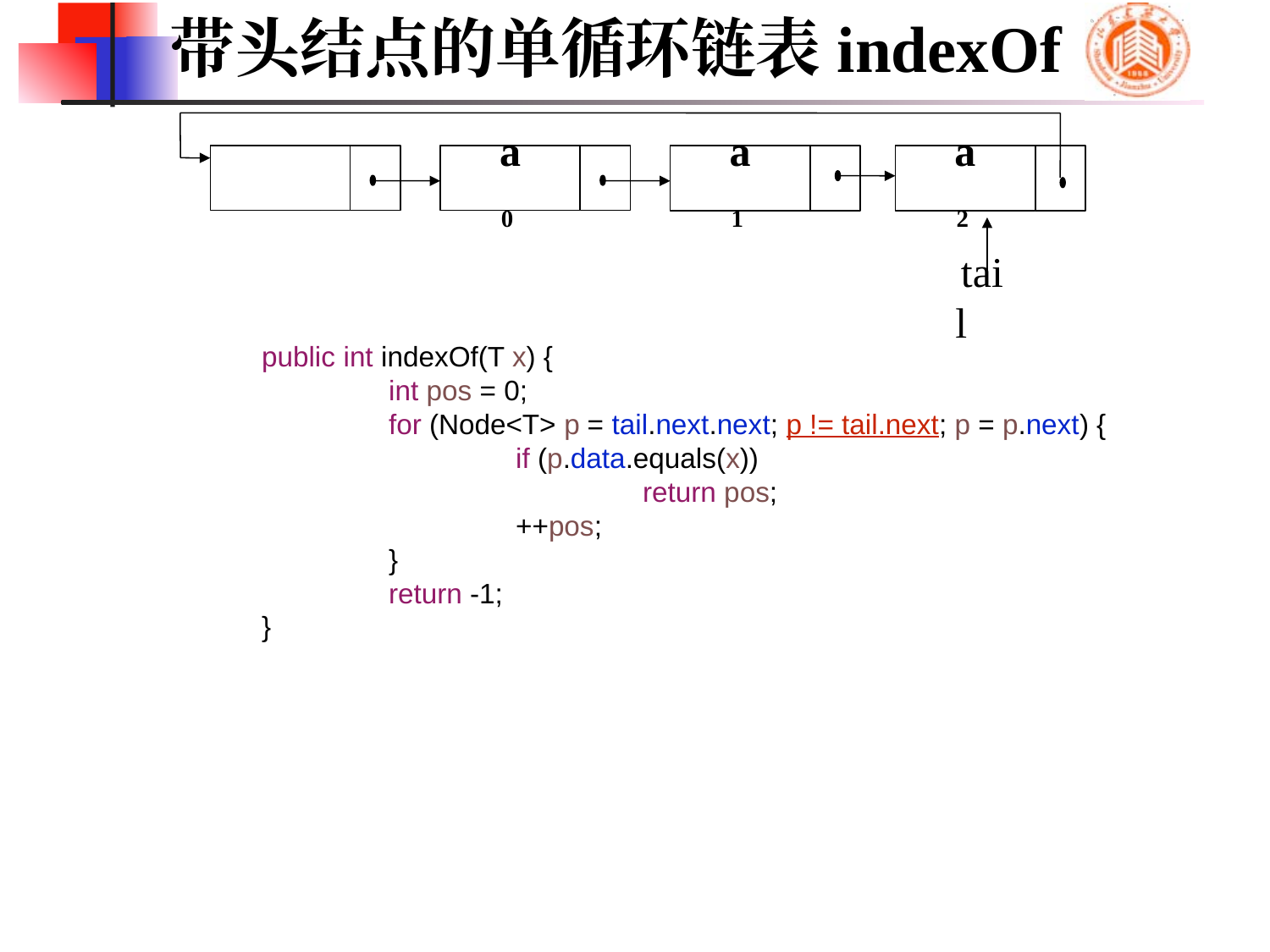

带头结点的单循环链表indexOf

a0

a1

a2

tail
	public int indexOf(T x) {
		int pos = 0;
		for (Node<T> p = tail.next.next; p != tail.next; p = p.next) {
			if (p.data.equals(x))
				return pos;
			++pos;
		}
		return -1;
	}